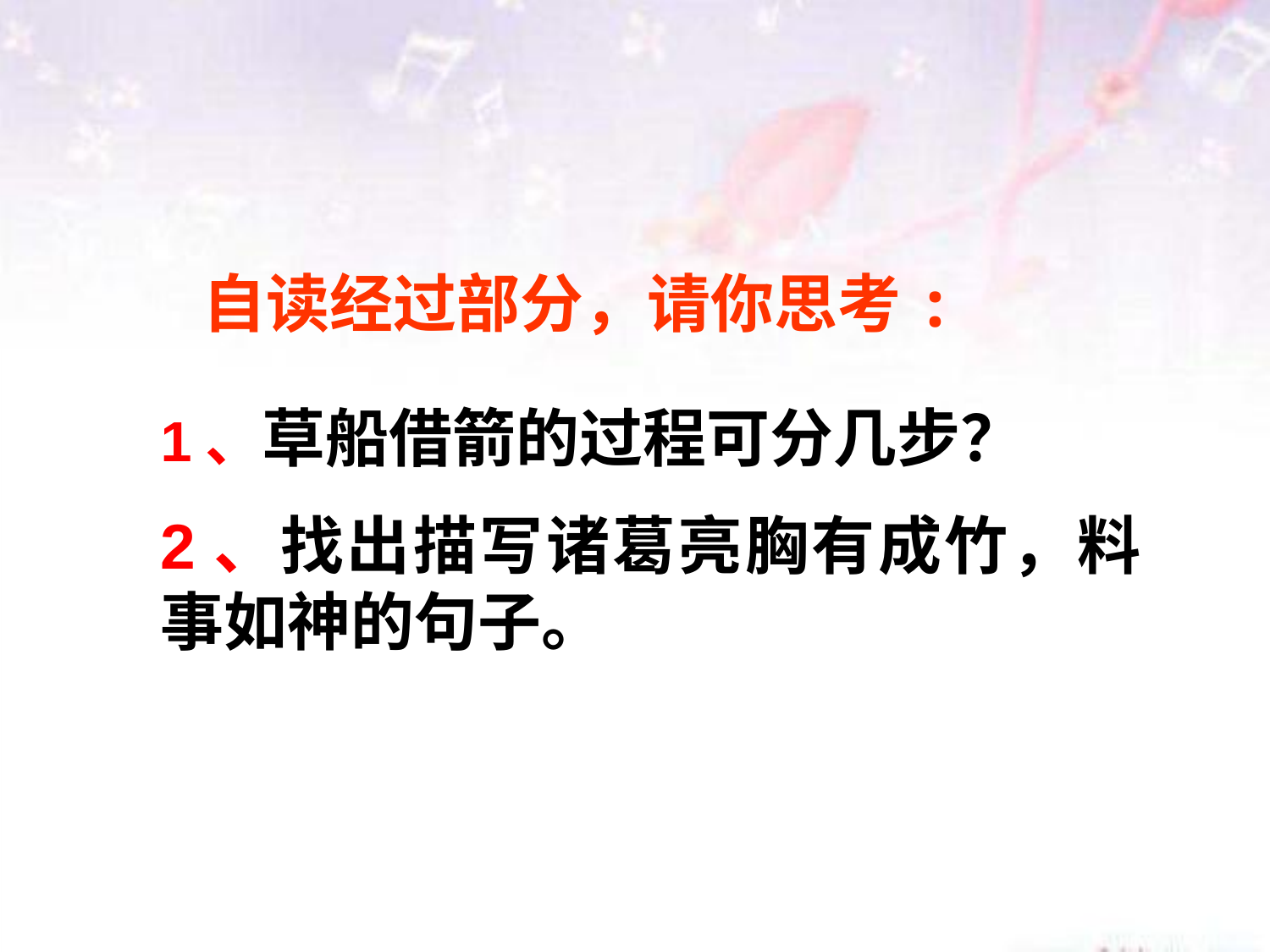

#
自读经过部分，请你思考:
1、草船借箭的过程可分几步？
2、找出描写诸葛亮胸有成竹，料事如神的句子。